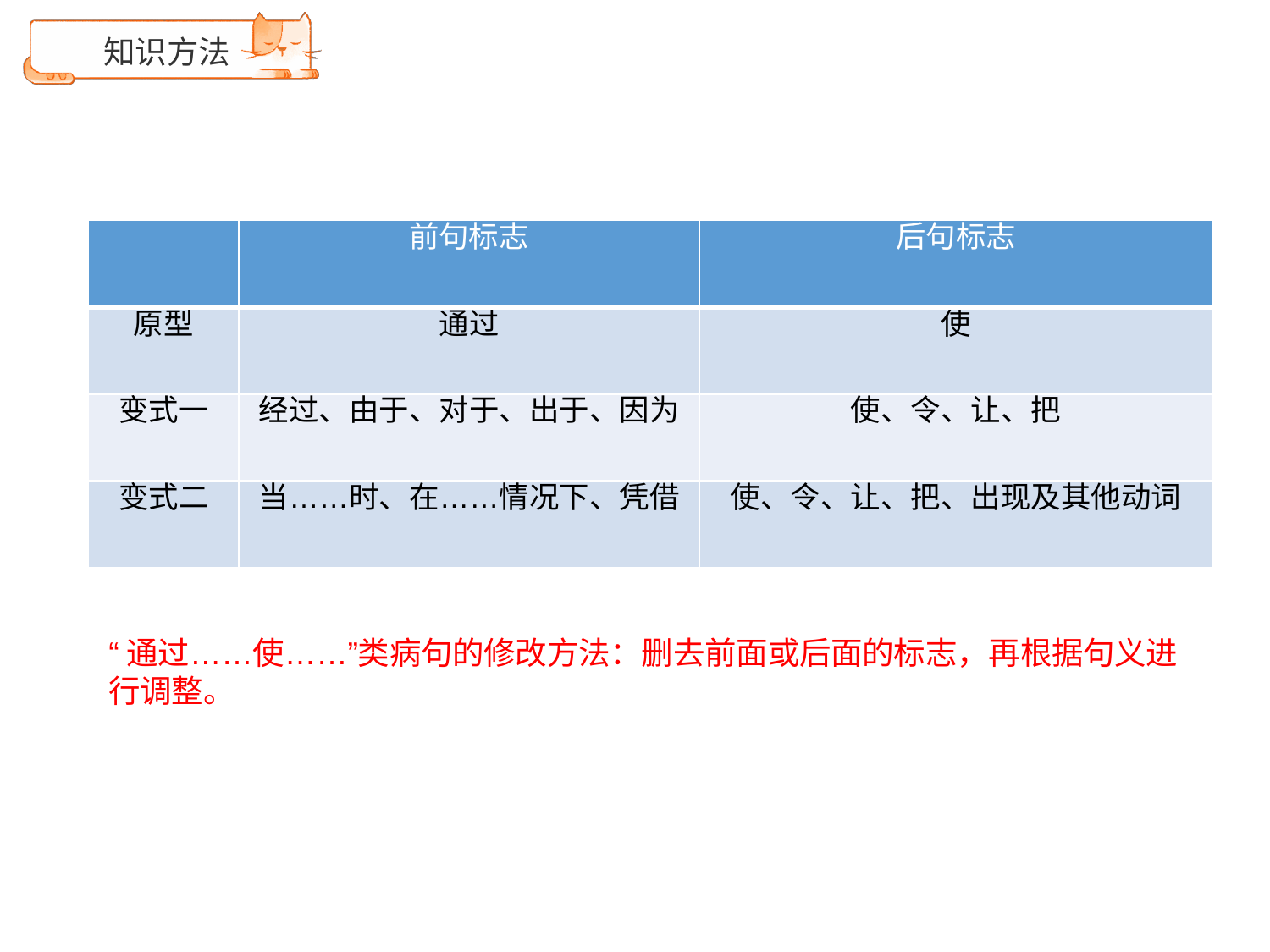

# 知识方法
|  | 前句标志 | 后句标志 |
| --- | --- | --- |
| 原型 | 通过 | 使 |
| 变式一 | 经过、由于、对于、出于、因为 | 使、令、让、把 |
| 变式二 | 当……时、在……情况下、凭借 | 使、令、让、把、出现及其他动词 |
“通过……使……”类病句的修改方法：删去前面或后面的标志，再根据句义进
行调整。